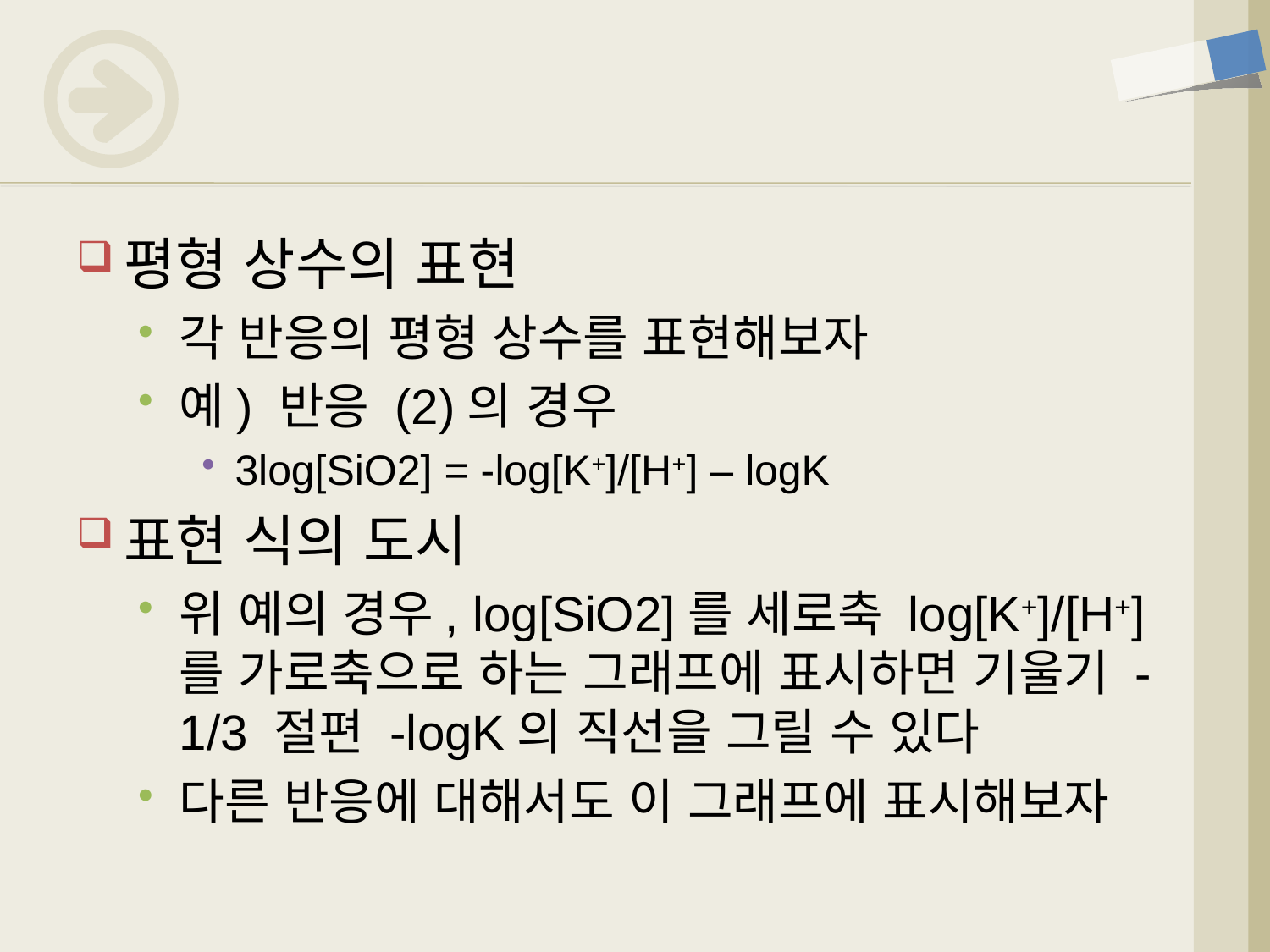

평형 상수의 표현
각 반응의 평형 상수를 표현해보자
예) 반응 (2)의 경우
3log[SiO2] = -log[K+]/[H+] – logK
표현 식의 도시
위 예의 경우, log[SiO2]를 세로축 log[K+]/[H+] 를 가로축으로 하는 그래프에 표시하면 기울기 -1/3 절편 -logK의 직선을 그릴 수 있다
다른 반응에 대해서도 이 그래프에 표시해보자